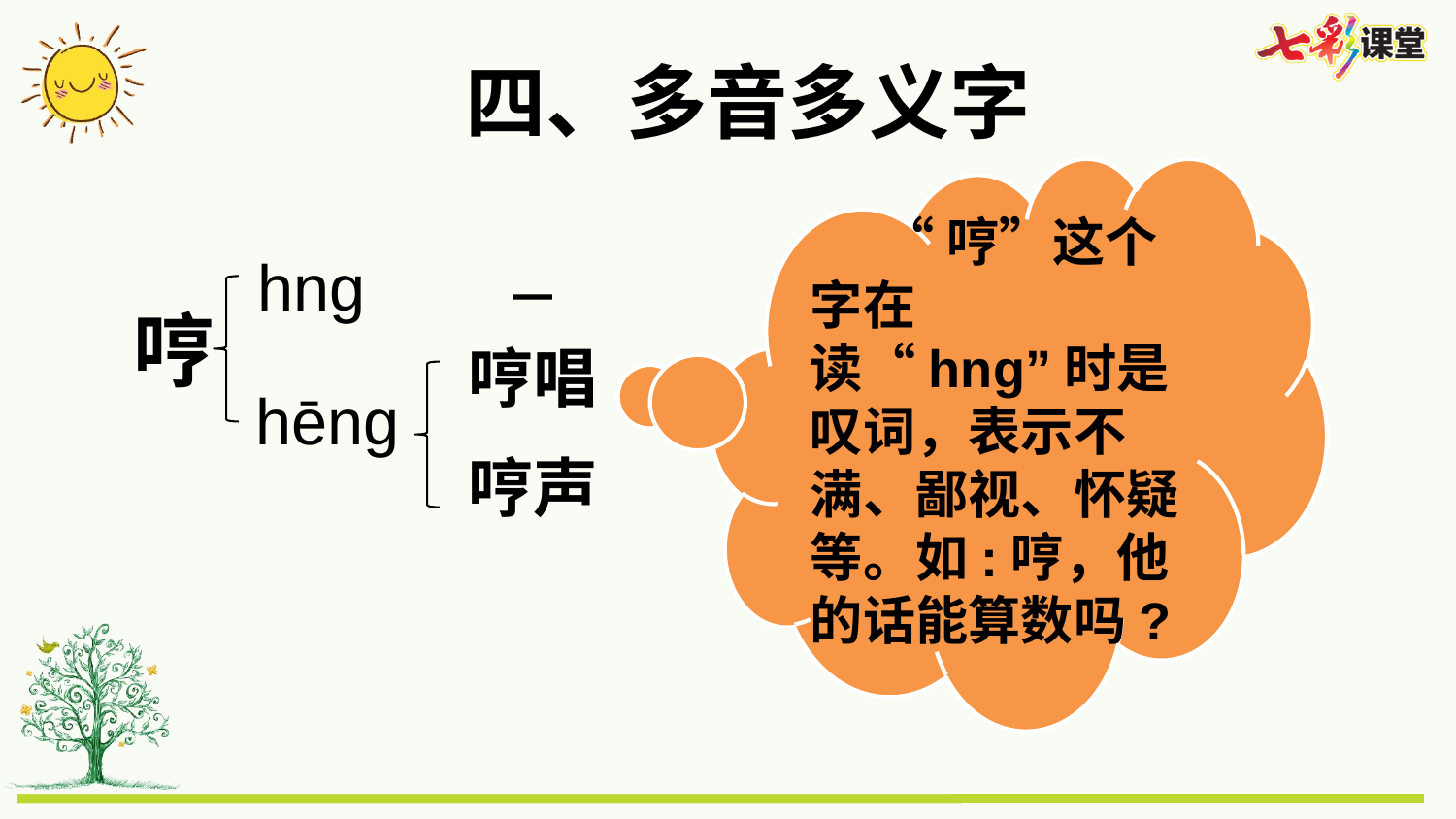

四、多音多义字
      “哼”这个字在读“hng”时是叹词，表示不满、鄙视、怀疑等。如:哼，他的话能算数吗?
hng
—

哼
哼唱

hēng
哼声